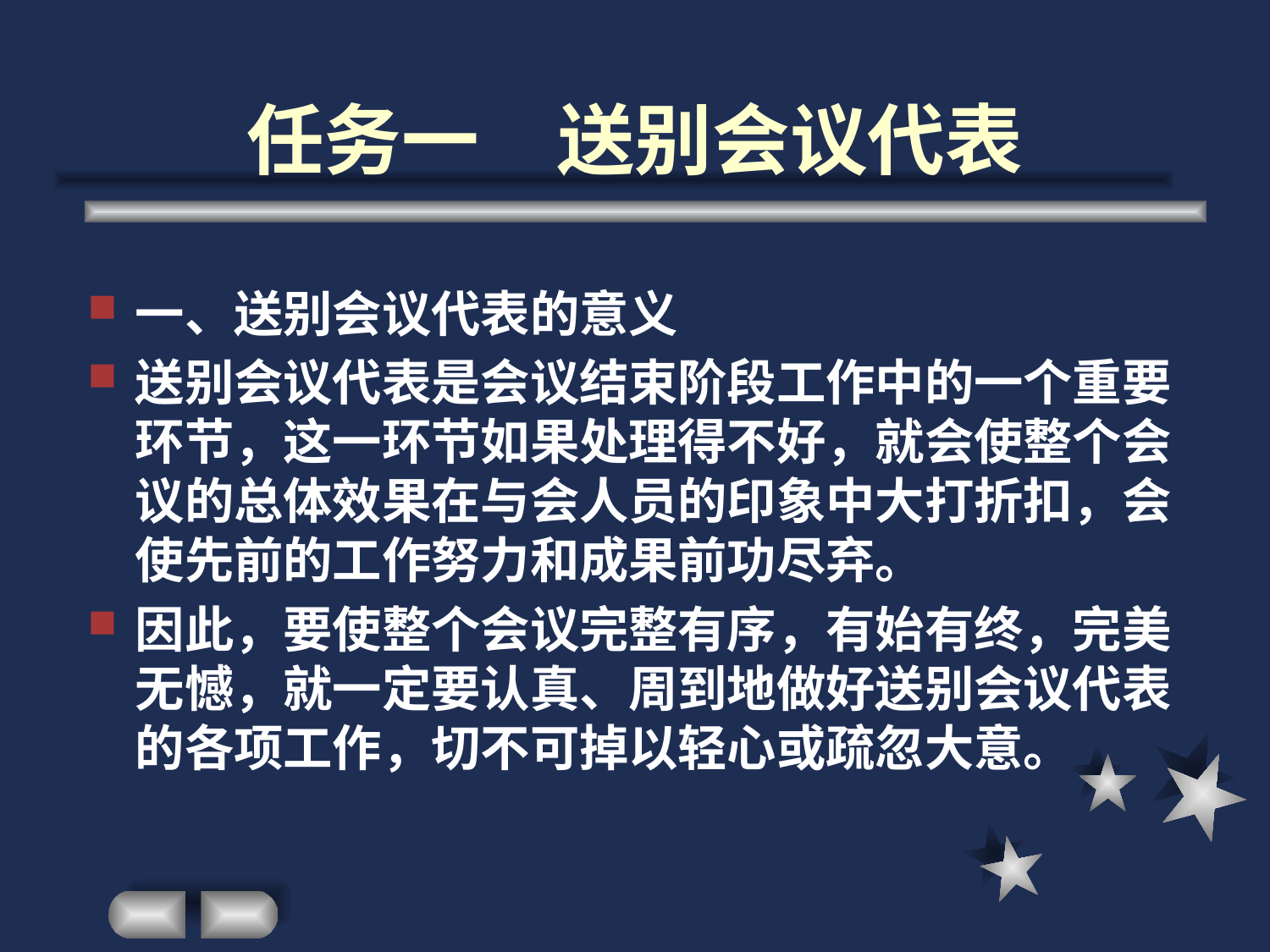

# 任务一　送别会议代表
一、送别会议代表的意义
送别会议代表是会议结束阶段工作中的一个重要环节，这一环节如果处理得不好，就会使整个会议的总体效果在与会人员的印象中大打折扣，会使先前的工作努力和成果前功尽弃。
因此，要使整个会议完整有序，有始有终，完美无憾，就一定要认真、周到地做好送别会议代表的各项工作，切不可掉以轻心或疏忽大意。